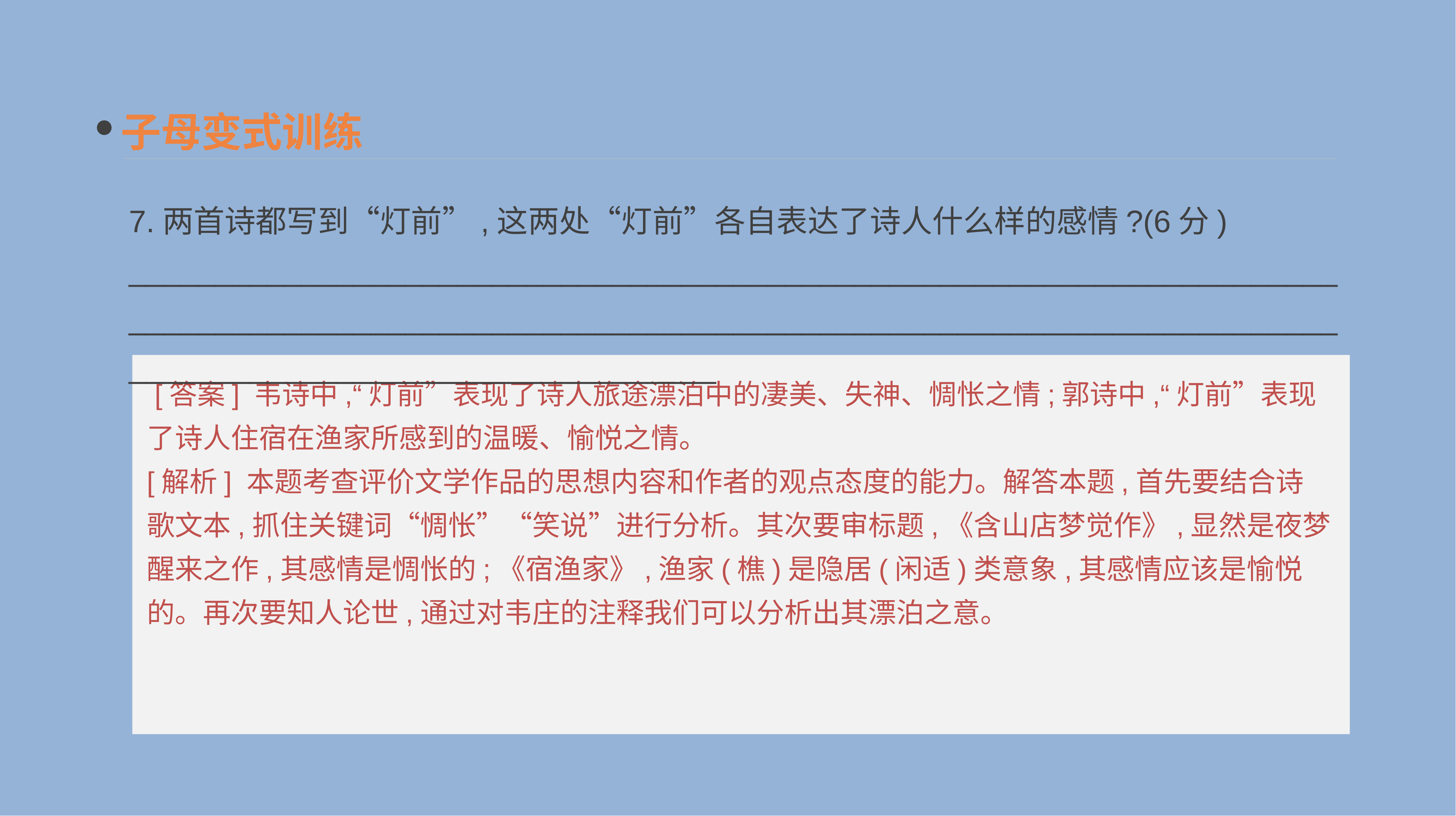

子母变式训练

7.两首诗都写到“灯前”,这两处“灯前”各自表达了诗人什么样的感情?(6分)
______________________________________________________________________________________________________________________________________________________________________________

 [答案] 韦诗中,“灯前”表现了诗人旅途漂泊中的凄美、失神、惆怅之情;郭诗中,“灯前”表现了诗人住宿在渔家所感到的温暖、愉悦之情。
[解析] 本题考查评价文学作品的思想内容和作者的观点态度的能力。解答本题,首先要结合诗歌文本,抓住关键词“惆怅”“笑说”进行分析。其次要审标题,《含山店梦觉作》,显然是夜梦醒来之作,其感情是惆怅的;《宿渔家》,渔家(樵)是隐居(闲适)类意象,其感情应该是愉悦的。再次要知人论世,通过对韦庄的注释我们可以分析出其漂泊之意。